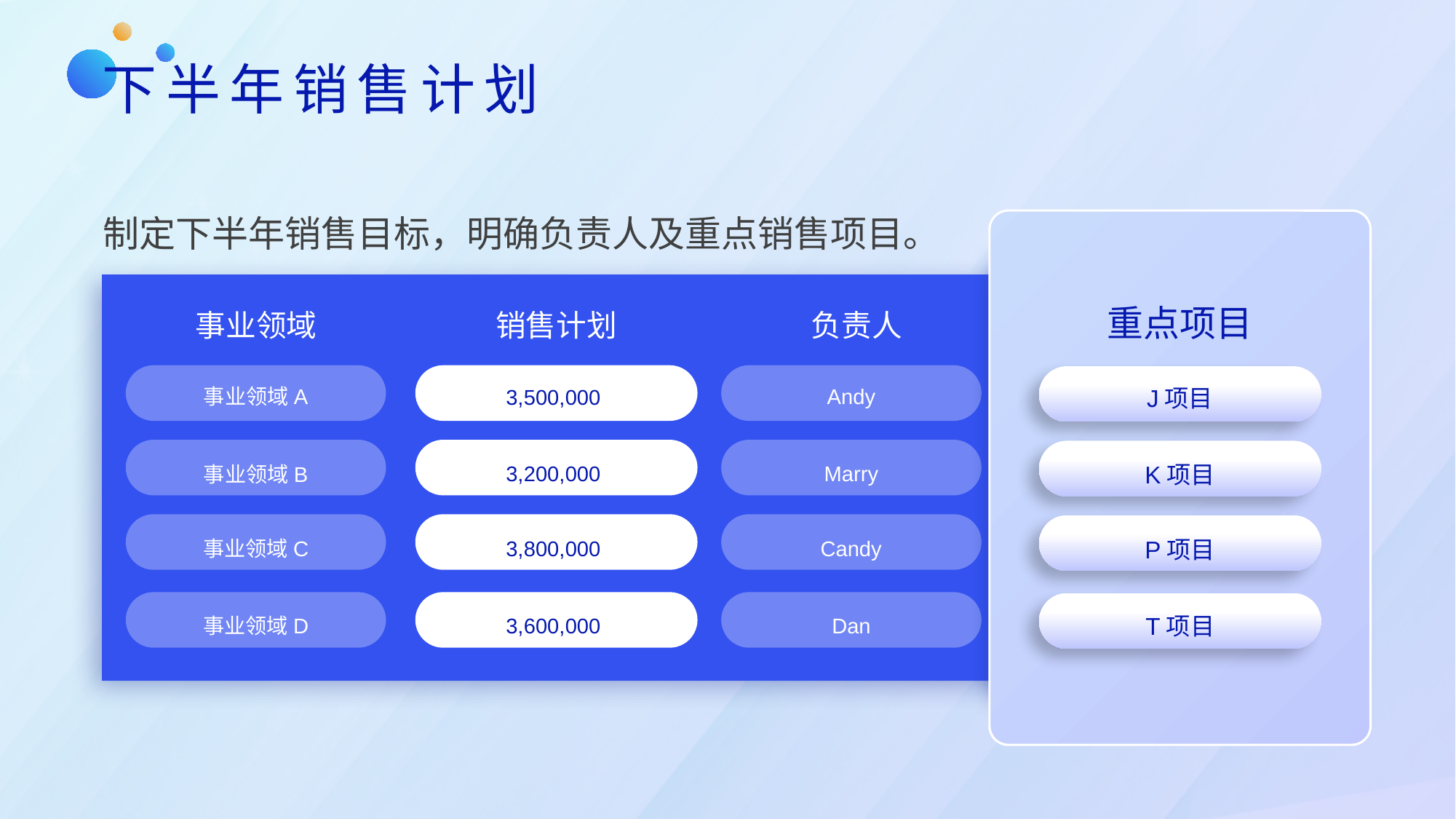

# 下半年销售计划

重点项目

J项目
K项目
P项目
T项目

事业领域
销售计划
负责人

Andy
事业领域A
3,500,000
3,200,000
Marry
事业领域B
3,800,000
Candy
事业领域C
3,600,000
Dan
事业领域D
制定下半年销售目标，明确负责人及重点销售项目。